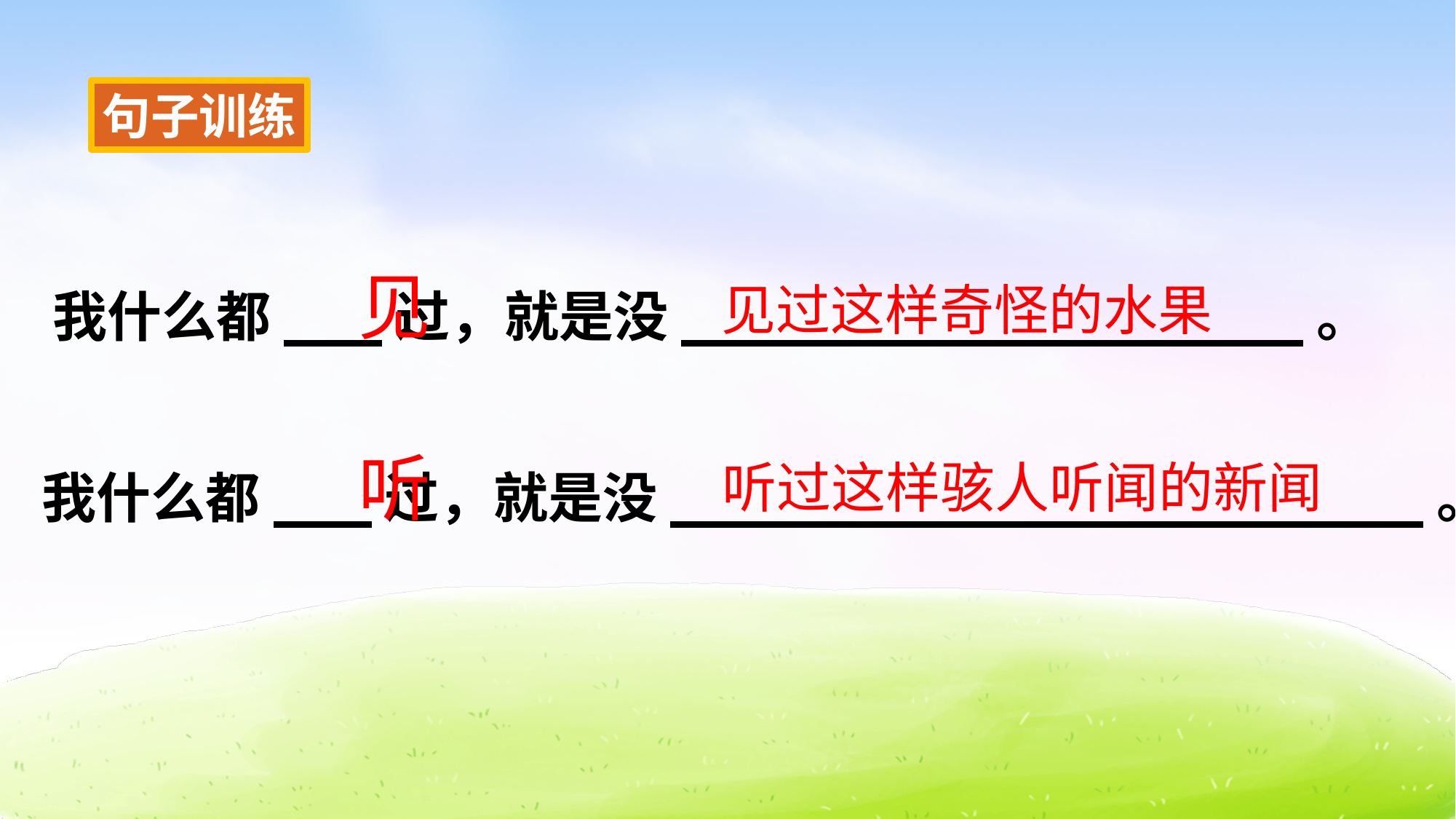

句子训练
见
见过这样奇怪的水果
我什么都___过，就是没___________________。
听
听过这样骇人听闻的新闻
我什么都___过，就是没_______________________。